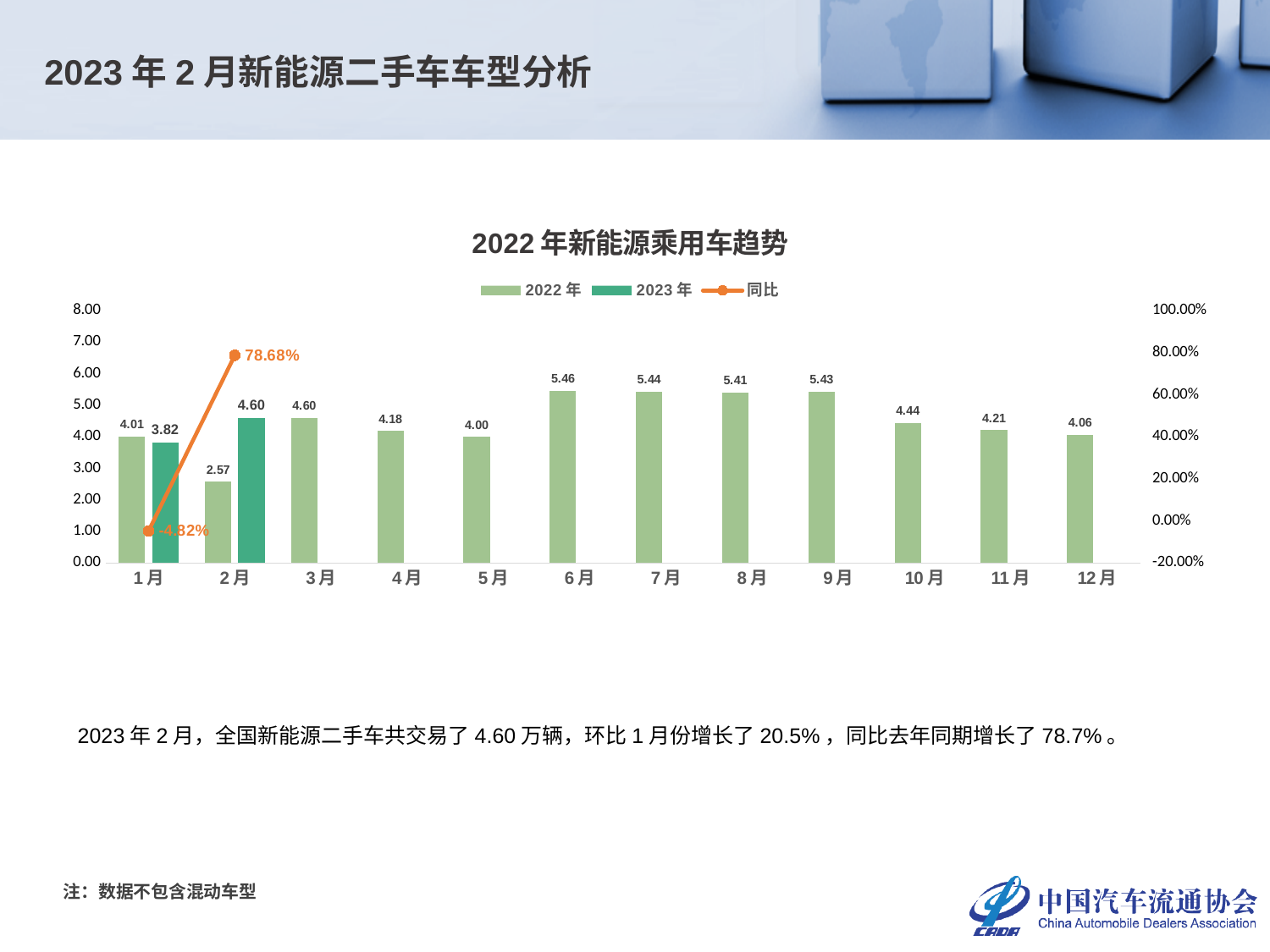

2023年2月新能源二手车车型分析

### Chart: 2022年新能源乘用车趋势

| Category | 2022年 | 2023年 | 同比 |
|---|---|---|---|
| 1月 | 4.0083 | 3.8153 | -0.048150088566225095 |
| 2月 | 2.5724 | 4.5963 | 0.7867749961125798 |
| 3月 | 4.6002 | None | None |
| 4月 | 4.1809 | None | None |
| 5月 | 3.9978 | None | None |
| 6月 | 5.461 | None | None |
| 7月 | 5.4381 | None | None |
| 8月 | 5.4083 | None | None |
| 9月 | 5.426 | None | None |
| 10月 | 4.4407 | None | None |
| 11月 | 4.2079 | None | None |
| 12月 | 4.0617 | None | None |
2023年2月，全国新能源二手车共交易了4.60万辆，环比1月份增长了20.5%，同比去年同期增长了78.7%。
注：数据不包含混动车型